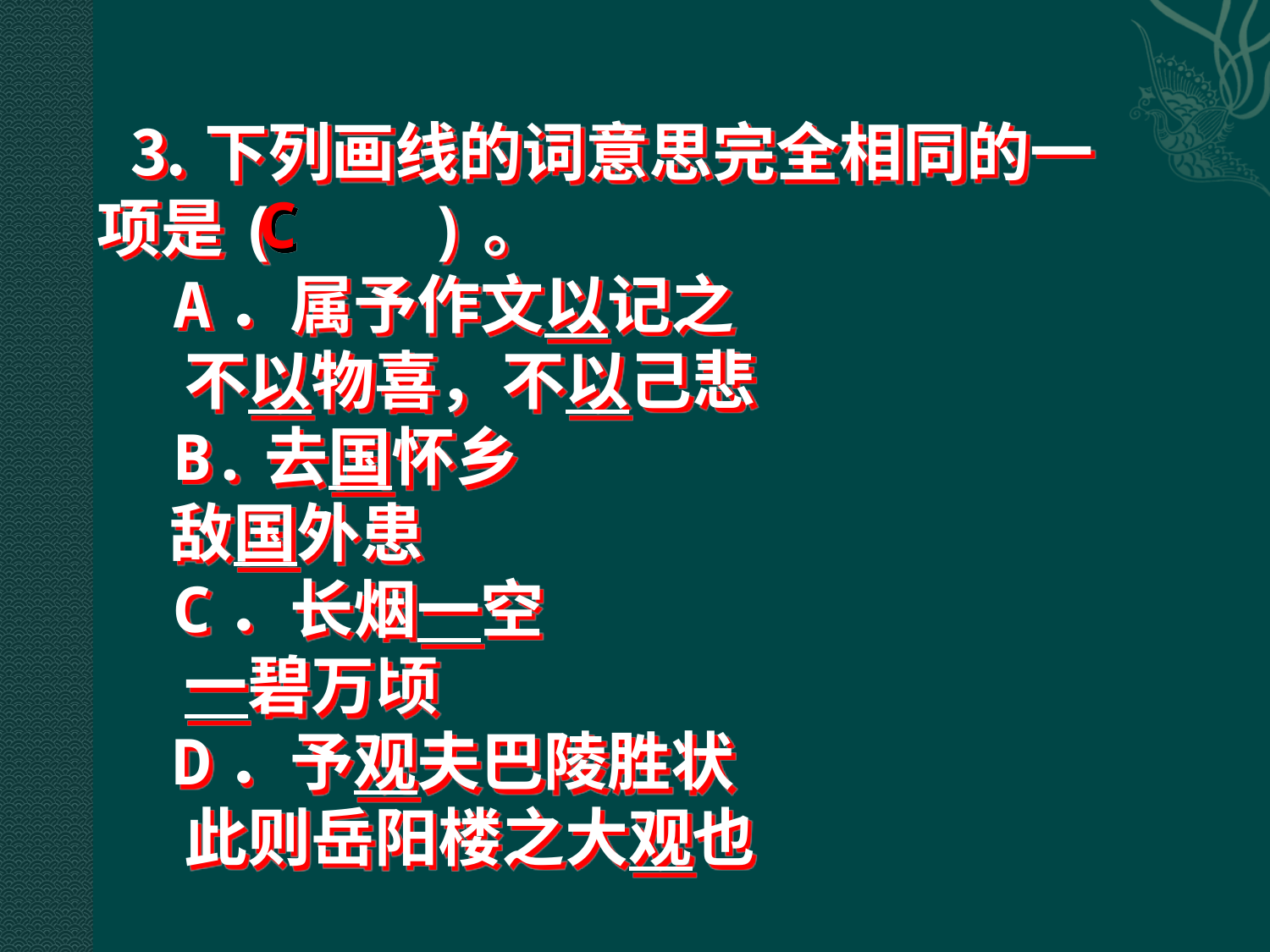

⒊下列画线的词意思完全相同的一项是(    )。
  A．属予作文以记之
     不以物喜，不以己悲
  B.去国怀乡
    敌国外患
  C．长烟一空
     一碧万顷
  D．予观夫巴陵胜状
     此则岳阳楼之大观也
C